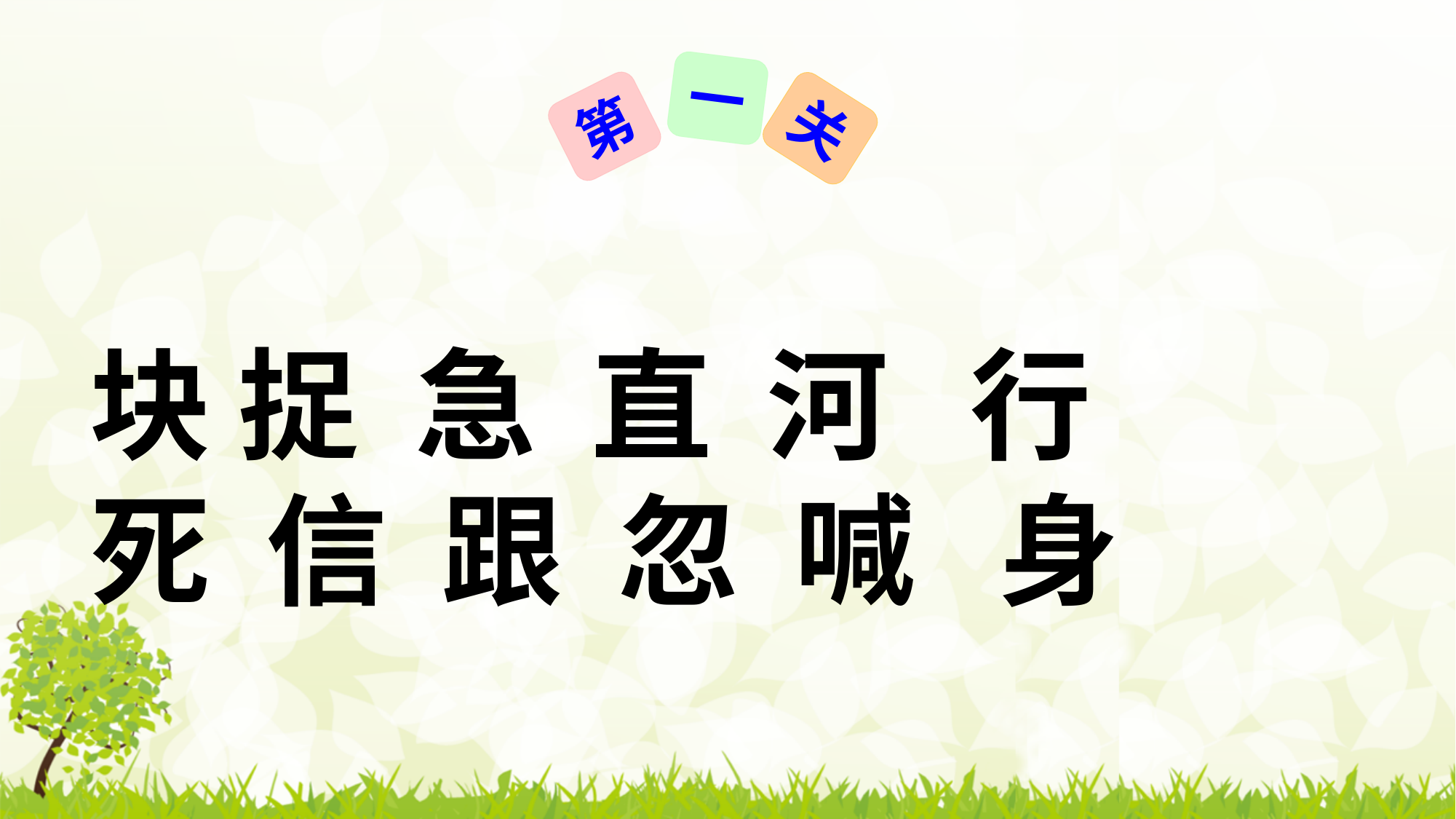

一
第
关
块 捉  急  直  河   行
死  信  跟  忽  喊   身